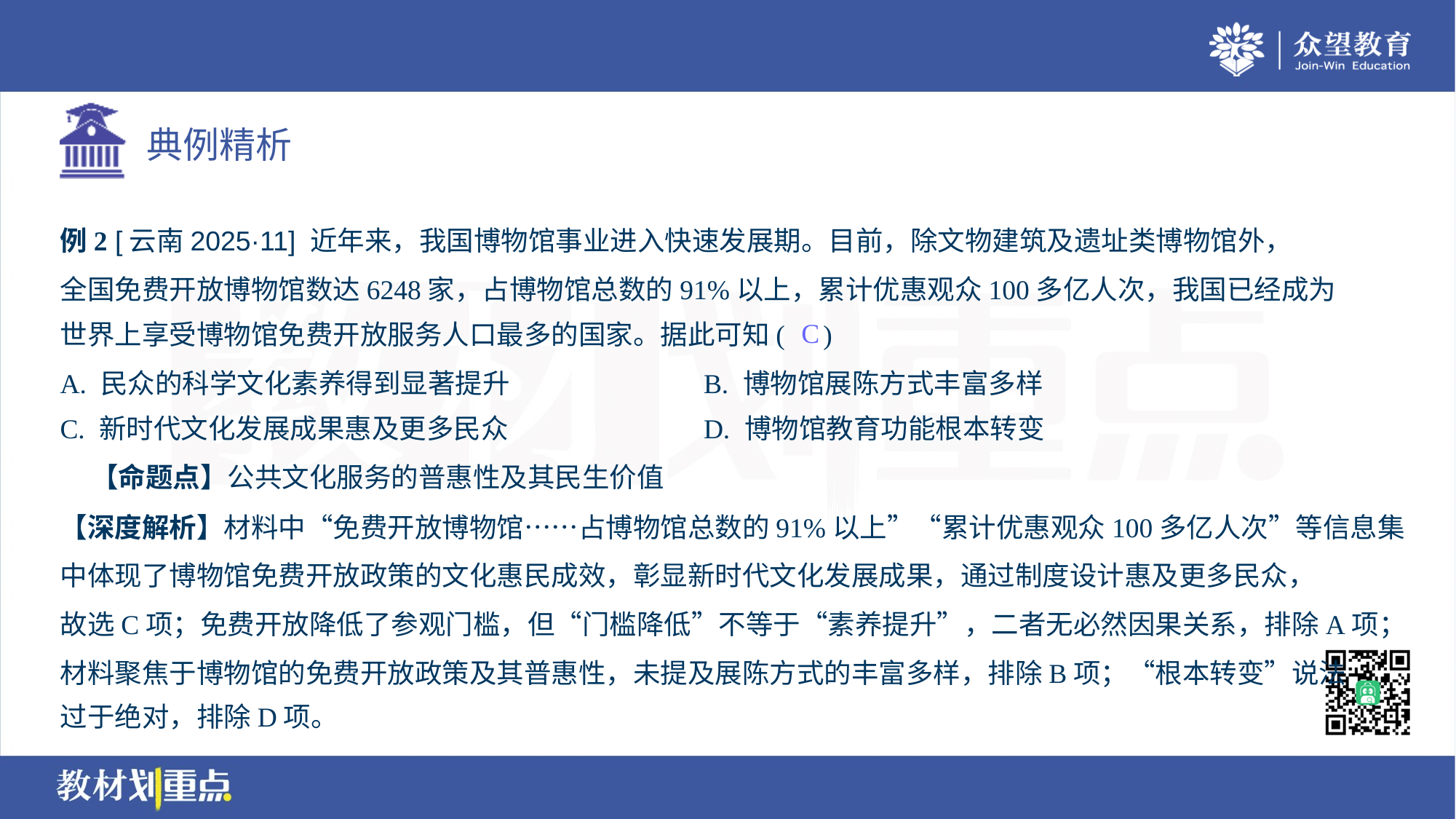

例2 [云南2025·11] 近年来，我国博物馆事业进入快速发展期。目前，除文物建筑及遗址类博物馆外，
全国免费开放博物馆数达6248家，占博物馆总数的91%以上，累计优惠观众100多亿人次，我国已经成为
世界上享受博物馆免费开放服务人口最多的国家。据此可知(     )
C
A. 民众的科学文化素养得到显著提升	B. 博物馆展陈方式丰富多样
C. 新时代文化发展成果惠及更多民众	D. 博物馆教育功能根本转变
    【命题点】公共文化服务的普惠性及其民生价值
【深度解析】材料中“免费开放博物馆……占博物馆总数的91%以上”“累计优惠观众100多亿人次”等信息集
中体现了博物馆免费开放政策的文化惠民成效，彰显新时代文化发展成果，通过制度设计惠及更多民众，
故选C项；免费开放降低了参观门槛，但“门槛降低”不等于“素养提升”，二者无必然因果关系，排除A项；
材料聚焦于博物馆的免费开放政策及其普惠性，未提及展陈方式的丰富多样，排除B项；“根本转变”说法
过于绝对，排除D项。